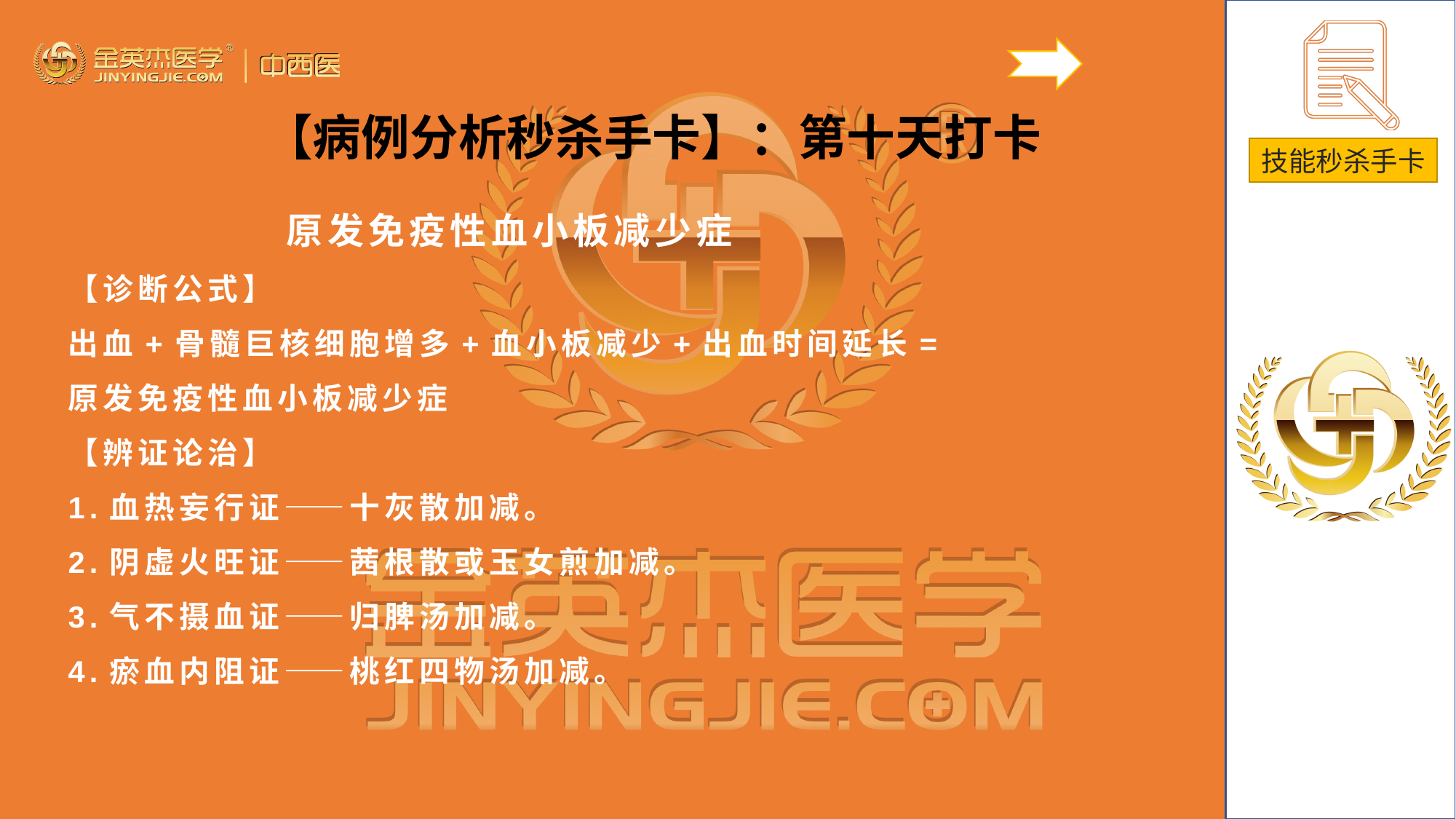

【病例分析秒杀手卡】：第十天打卡
原发免疫性血小板减少症
【诊断公式】
出血+骨髓巨核细胞增多+血小板减少+出血时间延长=原发免疫性血小板减少症
【辨证论治】
1.血热妄行证——十灰散加减。
2.阴虚火旺证——茜根散或玉女煎加减。
3.气不摄血证——归脾汤加减。
4.瘀血内阻证——桃红四物汤加减。